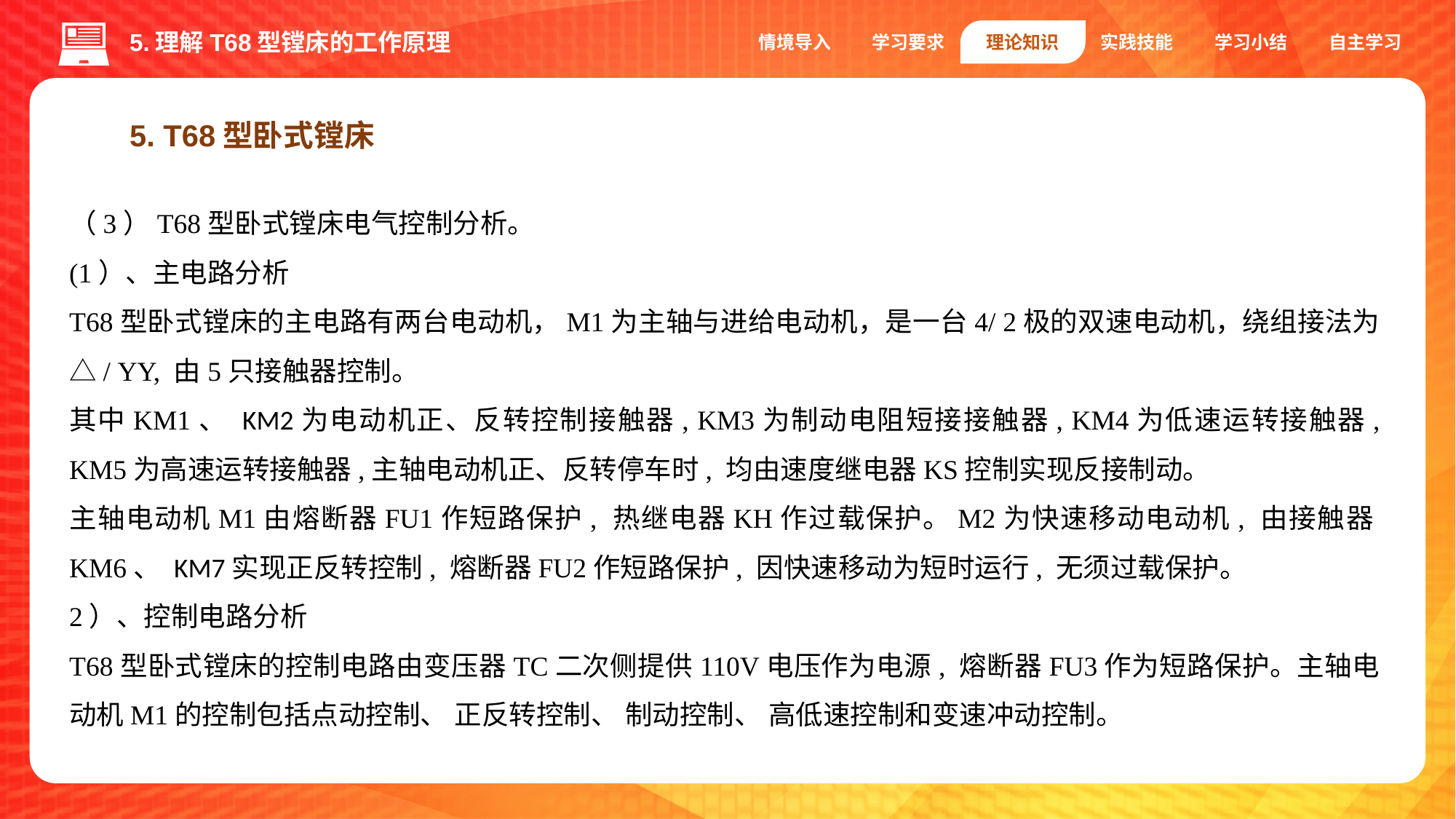

5.理解T68型镗床的工作原理
情境导入
学习要求
理论知识
实践技能
学习小结
自主学习

5. T68型卧式镗床
（3）T68型卧式镗床电气控制分析。
(1）、主电路分析
T68型卧式镗床的主电路有两台电动机，M1为主轴与进给电动机，是一台4/ 2极的双速电动机，绕组接法为△/ YY, 由5只接触器控制。
其中KM1、 KM2为电动机正、反转控制接触器, KM3为制动电阻短接接触器, KM4为低速运转接触器, KM5为高速运转接触器,主轴电动机正、反转停车时, 均由速度继电器KS控制实现反接制动。
主轴电动机M1由熔断器FU1作短路保护, 热继电器KH作过载保护。M2为快速移动电动机, 由接触器KM6、 KM7实现正反转控制, 熔断器FU2作短路保护, 因快速移动为短时运行, 无须过载保护。
2）、控制电路分析
T68型卧式镗床的控制电路由变压器TC二次侧提供110V电压作为电源, 熔断器FU3作为短路保护。主轴电动机M1的控制包括点动控制、 正反转控制、 制动控制、 高低速控制和变速冲动控制。